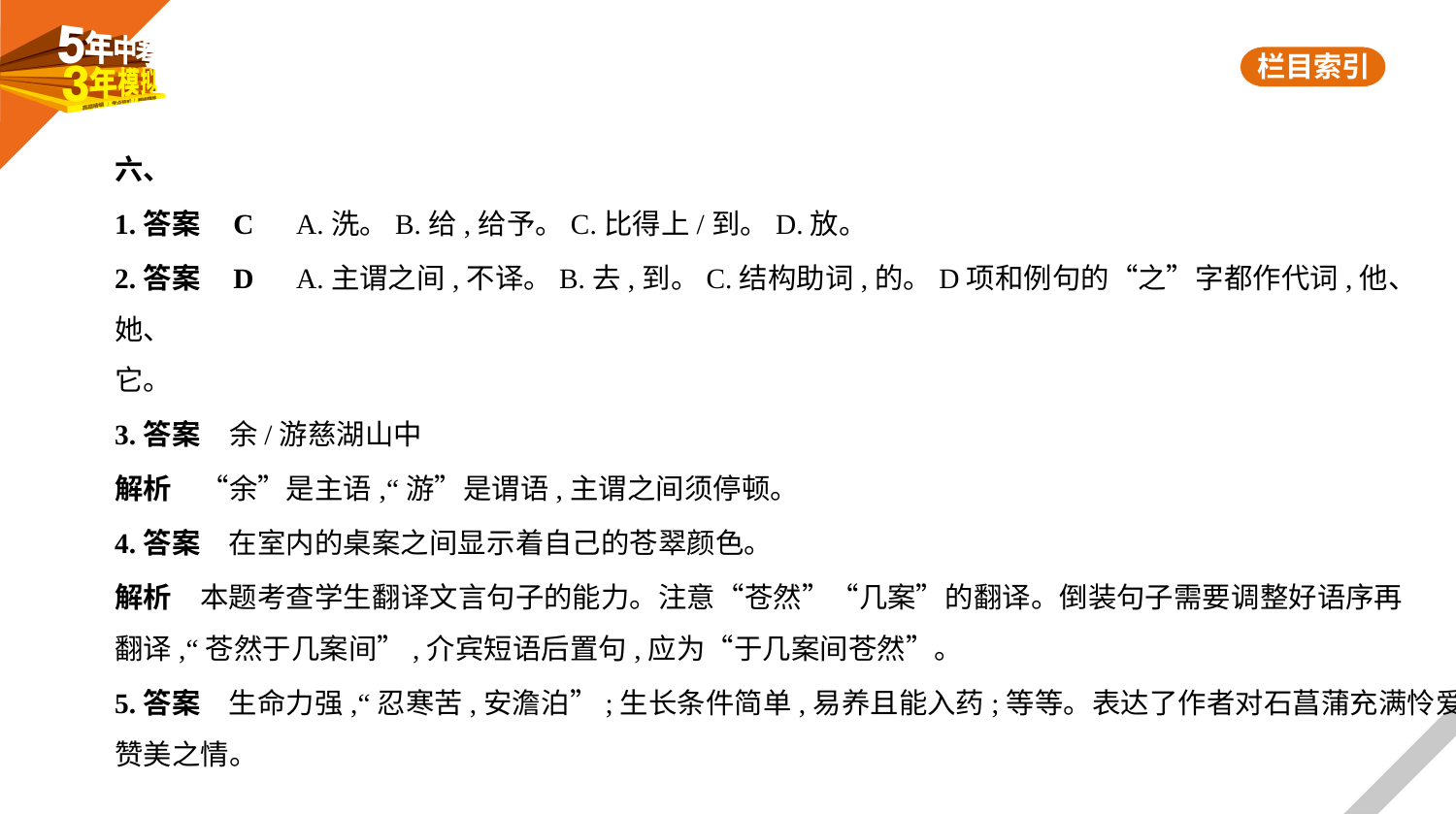

六、
1.答案    C　A.洗。B.给,给予。C.比得上/到。D.放。
2.答案    D　A.主谓之间,不译。B.去,到。C.结构助词,的。D项和例句的“之”字都作代词,他、她、
它。
3.答案　余/游慈湖山中
解析　“余”是主语,“游”是谓语,主谓之间须停顿。
4.答案　在室内的桌案之间显示着自己的苍翠颜色。
解析　本题考查学生翻译文言句子的能力。注意“苍然”“几案”的翻译。倒装句子需要调整好语序再
翻译,“苍然于几案间”,介宾短语后置句,应为“于几案间苍然”。
5.答案　生命力强,“忍寒苦,安澹泊”;生长条件简单,易养且能入药;等等。表达了作者对石菖蒲充满怜爱赞美之情。